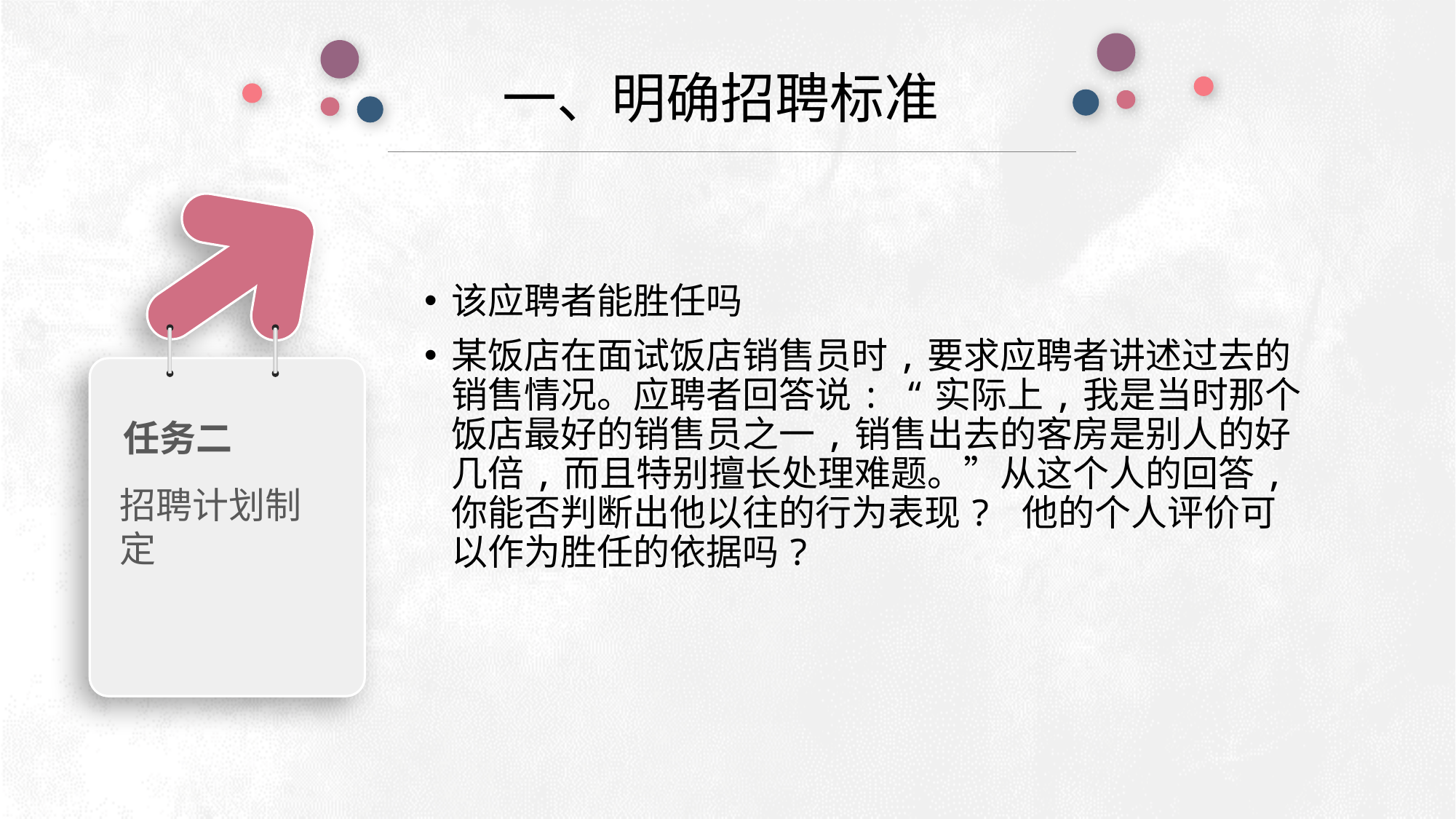

一、明确招聘标准

任务二
招聘计划制定

e7d195523061f1c0deeec63e560781cfd59afb0ea006f2a87ABB68BF51EA6619813959095094C18C62A12F549504892A4AAA8C1554C6663626E05CA27F281A14E6983772AFC3FB97135759321DEA3D70CCCB10945EC5A0322096E752803368C2184698845E3CCD6DB7F651295A8E4F3FDC19EA64A2B4A4AC1434B55AAE41CF0BF61B375C23F3039959E085EE760725AA
该应聘者能胜任吗
某饭店在面试饭店销售员时,要求应聘者讲述过去的销售情况。应聘者回答说: “实际上,我是当时那个饭店最好的销售员之一,销售出去的客房是别人的好几倍,而且特别擅长处理难题。”从这个人的回答,你能否判断出他以往的行为表现? 他的个人评价可以作为胜任的依据吗?